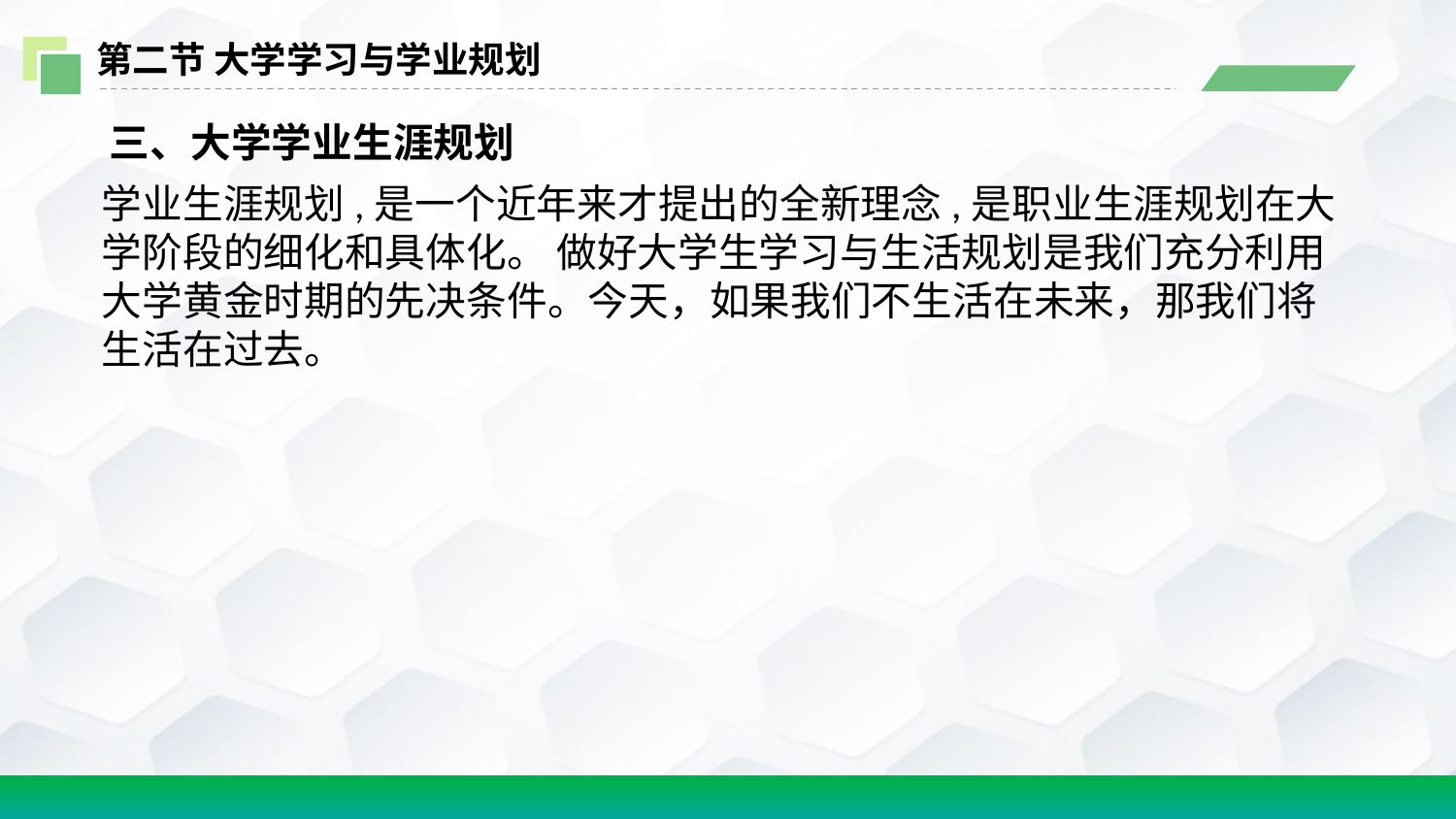

第二节 大学学习与学业规划
 三、大学学业生涯规划
学业生涯规划,是一个近年来才提出的全新理念,是职业生涯规划在大学阶段的细化和具体化。 做好大学生学习与生活规划是我们充分利用大学黄金时期的先决条件。今天，如果我们不生活在未来，那我们将生活在过去。